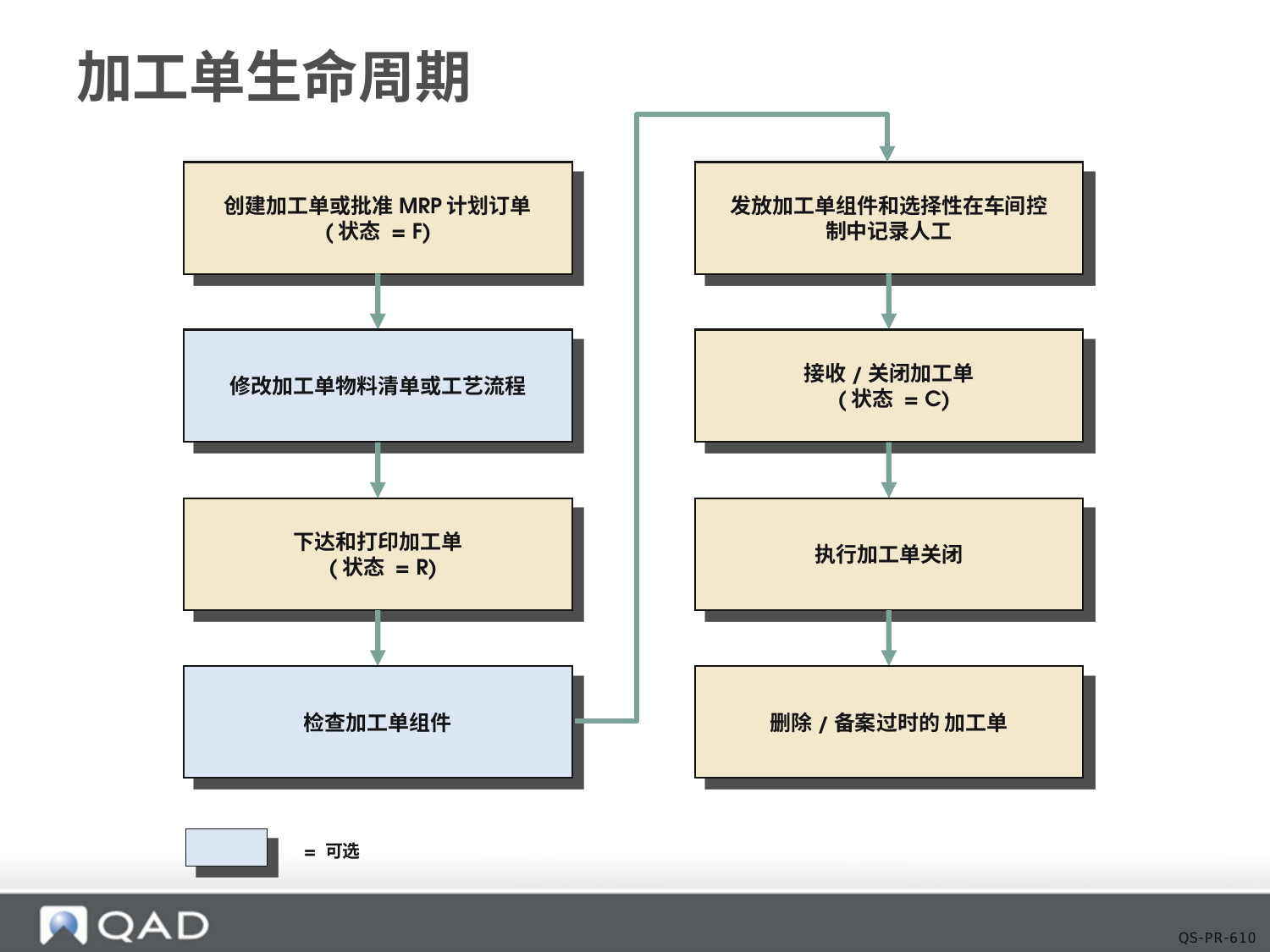

# 加工单生命周期

创建加工单或批准MRP计划订单
(状态 = F)
发放加工单组件和选择性在车间控制中记录人工

修改加工单物料清单或工艺流程
接收/关闭加工单
 (状态 = C)

下达和打印加工单
 (状态 = R)
执行加工单关闭

检查加工单组件
删除/备案过时的 加工单

= 可选
QS-PR-610